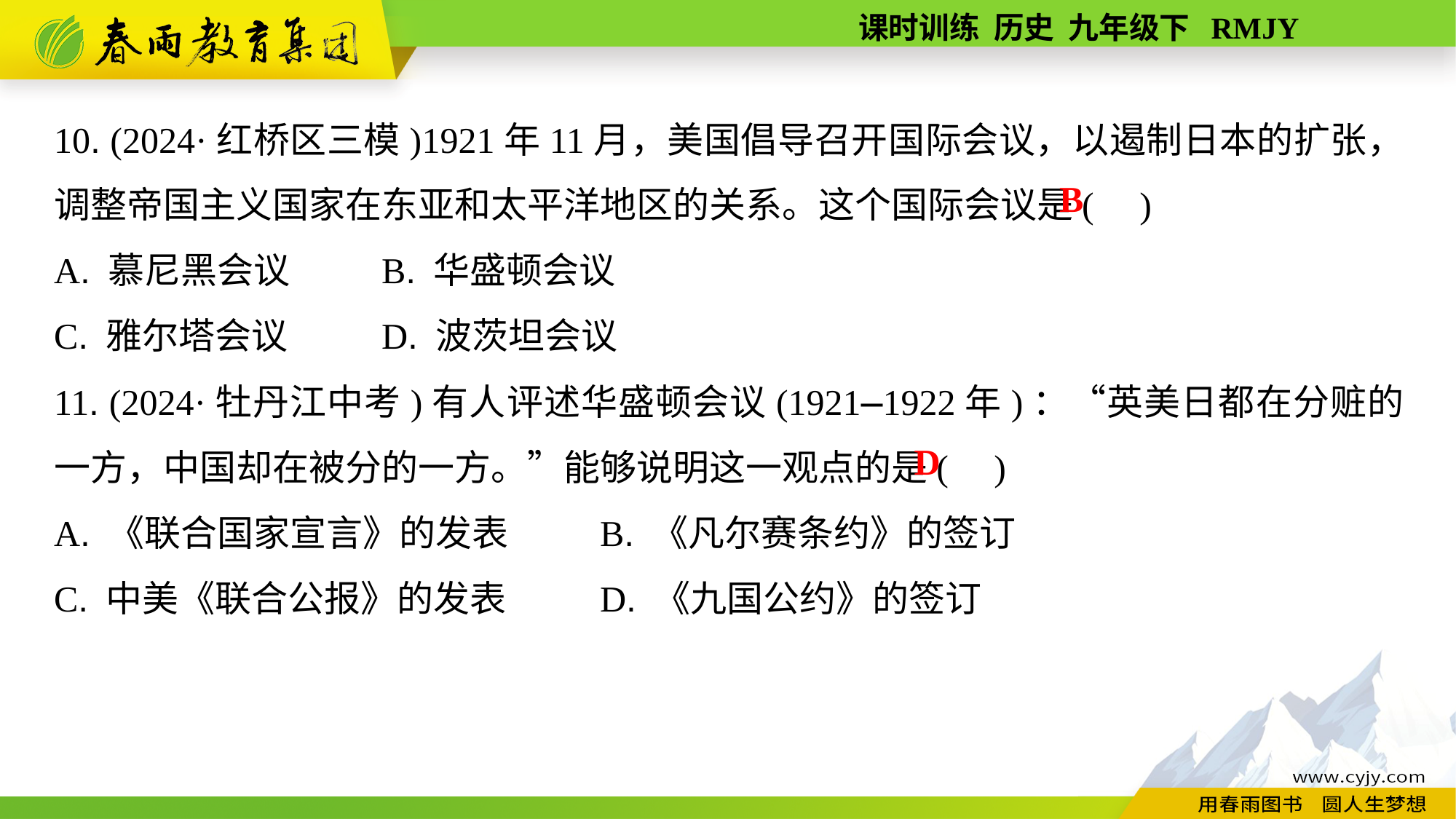

10. (2024·红桥区三模)1921年11月，美国倡导召开国际会议，以遏制日本的扩张，调整帝国主义国家在东亚和太平洋地区的关系。这个国际会议是(     )
A. 慕尼黑会议	B. 华盛顿会议
C. 雅尔塔会议	D. 波茨坦会议
11. (2024·牡丹江中考)有人评述华盛顿会议(1921—1922年)：“英美日都在分赃的一方，中国却在被分的一方。”能够说明这一观点的是(     )
A. 《联合国家宣言》的发表	B. 《凡尔赛条约》的签订
C. 中美《联合公报》的发表	D. 《九国公约》的签订
B
D